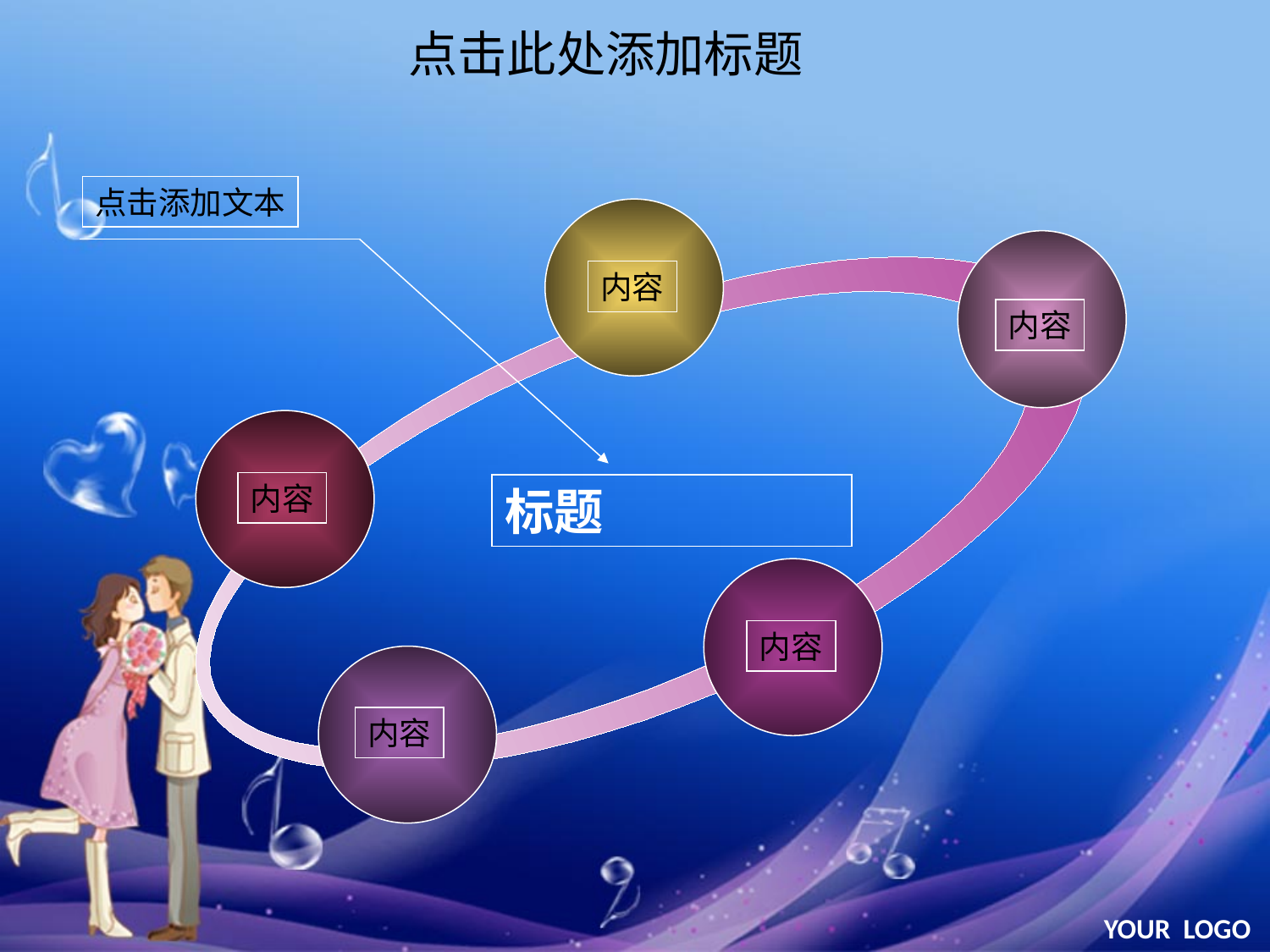

点击此处添加标题
点击添加文本

内容
内容

内容
标题

内容

内容